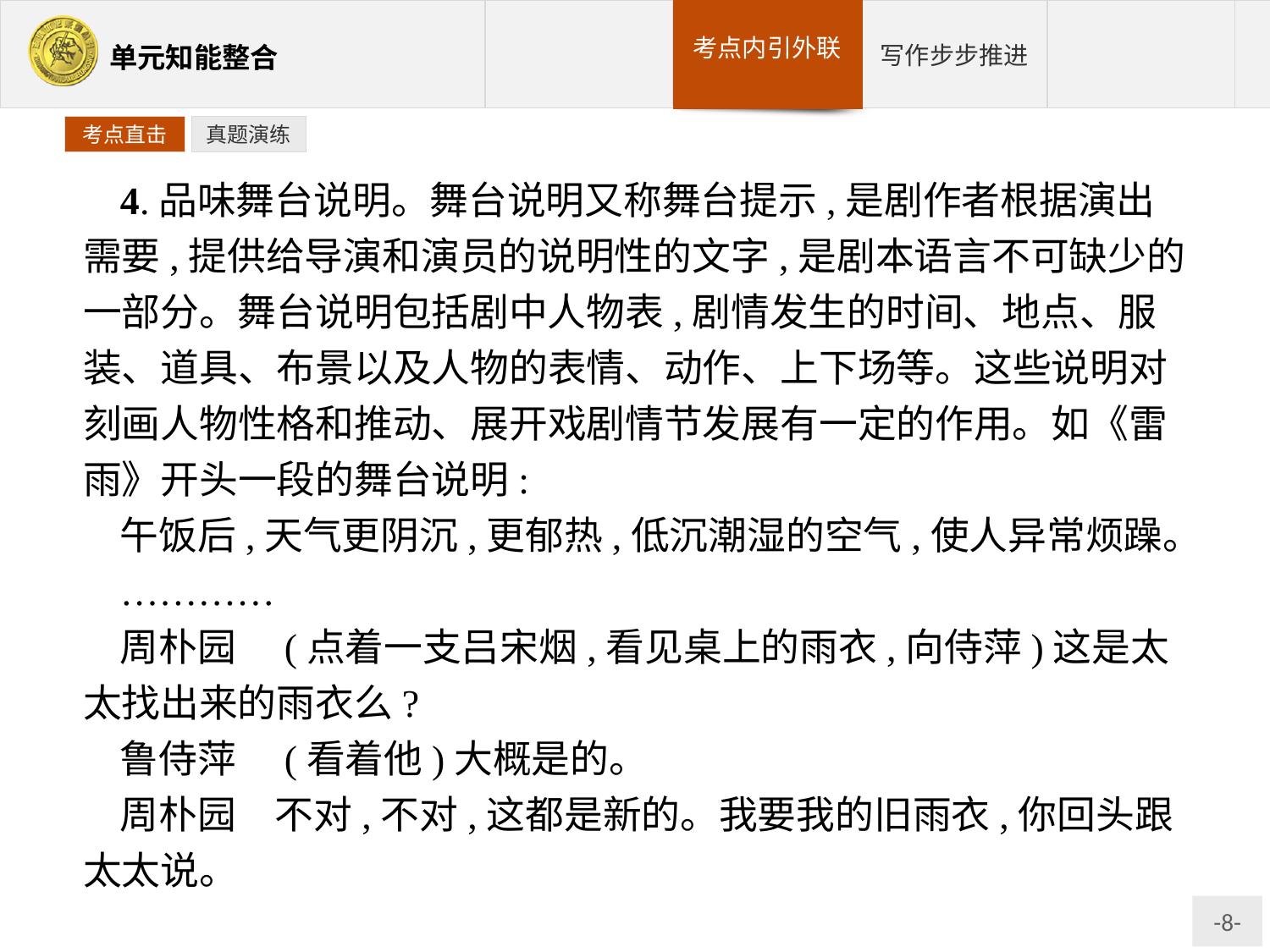

考点直击
真题演练
4.品味舞台说明。舞台说明又称舞台提示,是剧作者根据演出需要,提供给导演和演员的说明性的文字,是剧本语言不可缺少的一部分。舞台说明包括剧中人物表,剧情发生的时间、地点、服装、道具、布景以及人物的表情、动作、上下场等。这些说明对刻画人物性格和推动、展开戏剧情节发展有一定的作用。如《雷雨》开头一段的舞台说明:
午饭后,天气更阴沉,更郁热,低沉潮湿的空气,使人异常烦躁。
…………
周朴园　(点着一支吕宋烟,看见桌上的雨衣,向侍萍)这是太太找出来的雨衣么?
鲁侍萍　(看着他)大概是的。
周朴园　不对,不对,这都是新的。我要我的旧雨衣,你回头跟太太说。